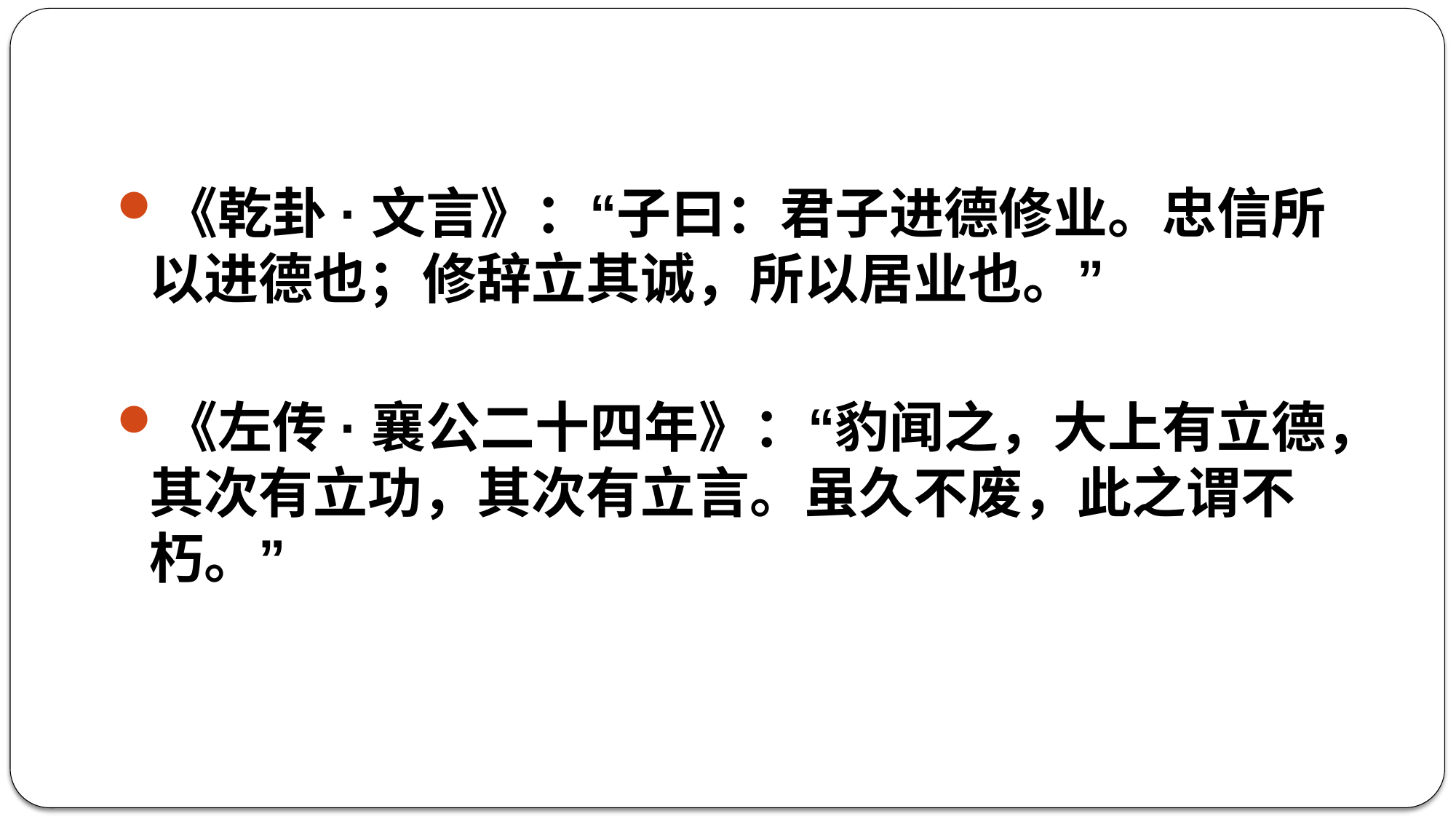

#
《乾卦·文言》：“子曰：君子进德修业。忠信所以进德也；修辞立其诚，所以居业也。”

《左传·襄公二十四年》：“豹闻之，大上有立德，其次有立功，其次有立言。虽久不废，此之谓不朽。”